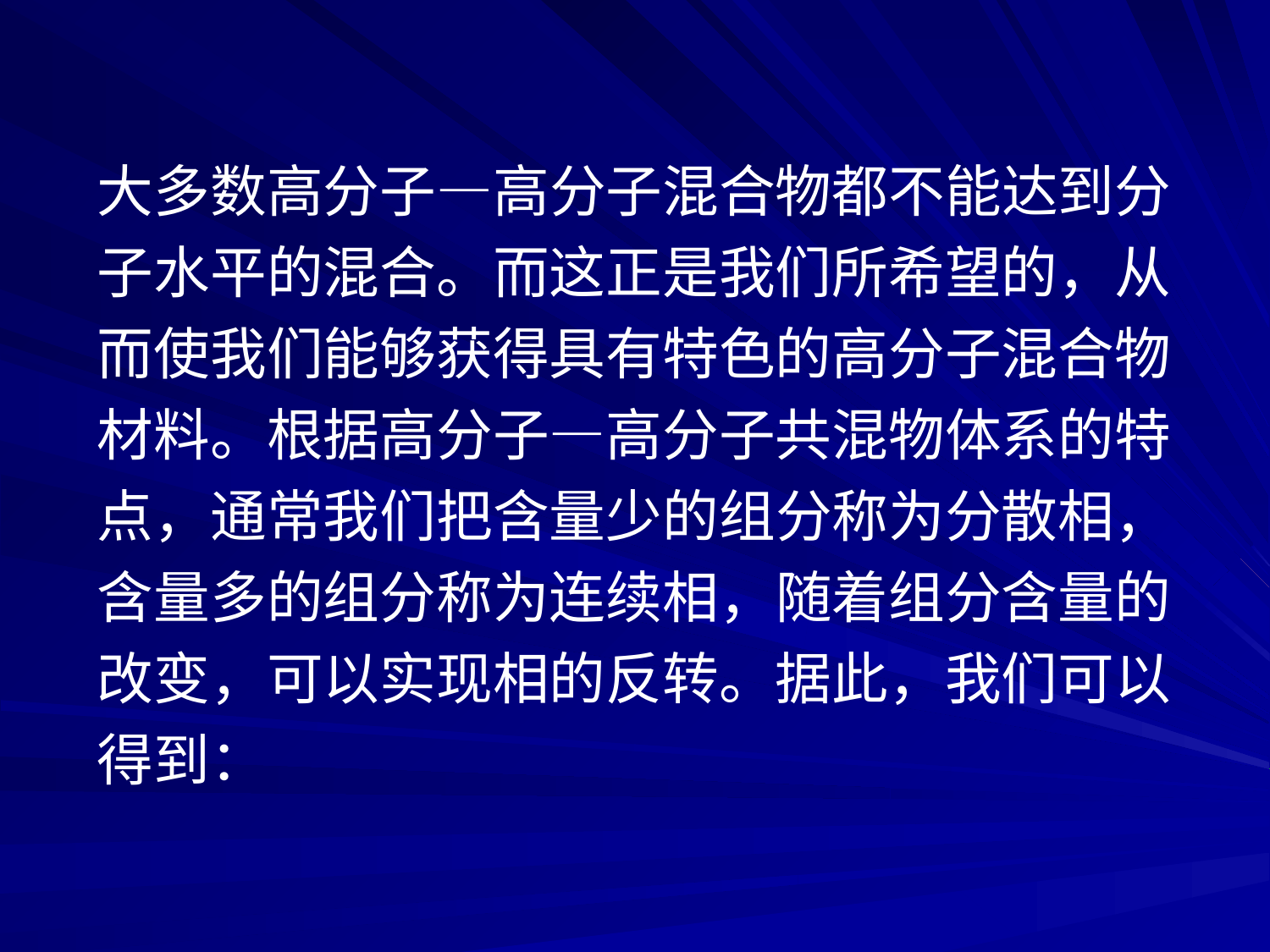

大多数高分子—高分子混合物都不能达到分
子水平的混合。而这正是我们所希望的，从
而使我们能够获得具有特色的高分子混合物
材料。根据高分子—高分子共混物体系的特点，通常我们把含量少的组分称为分散相，含量多的组分称为连续相，随着组分含量的改变，可以实现相的反转。据此，我们可以得到：